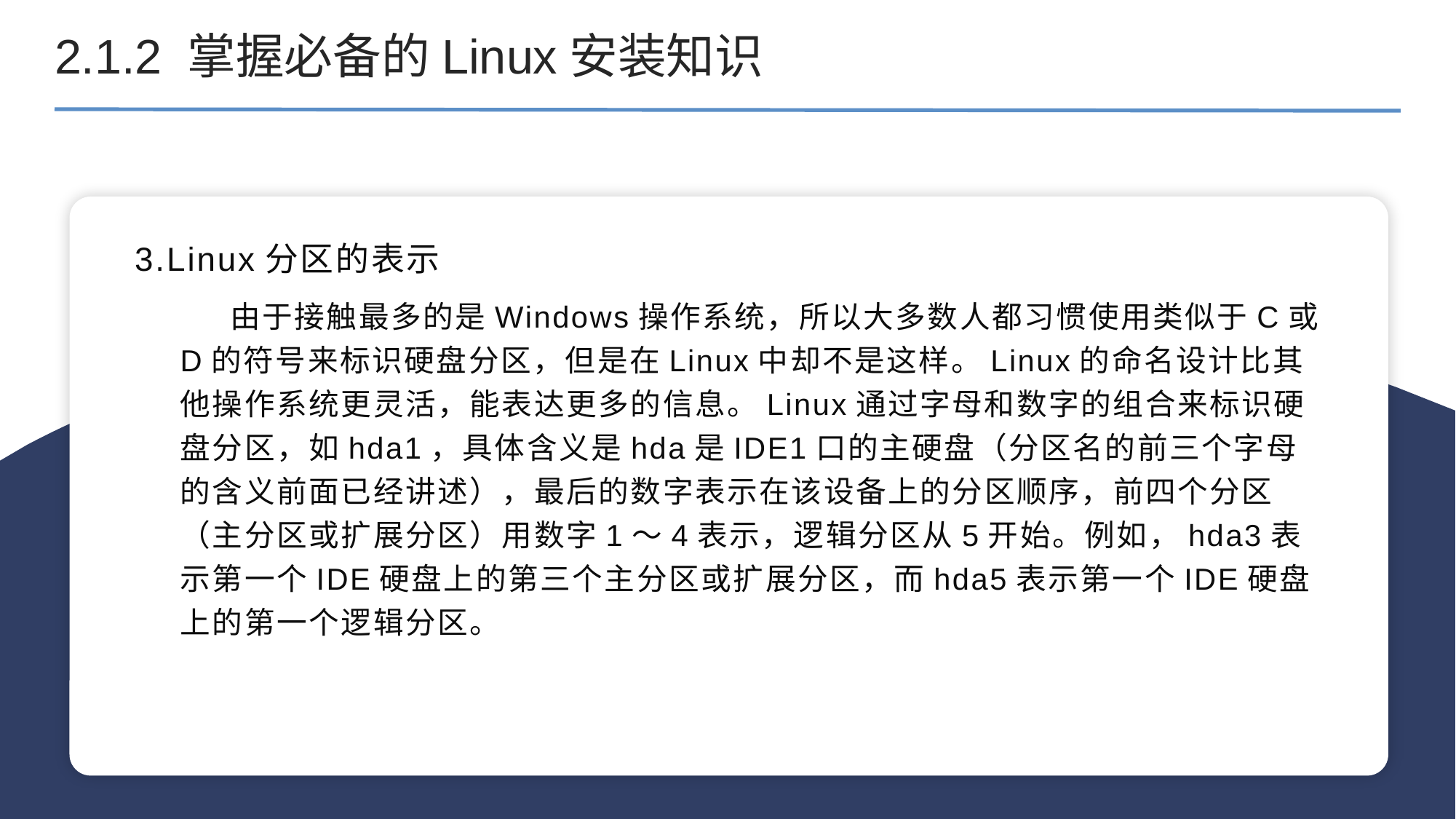

2.1.2 掌握必备的Linux安装知识

3.Linux分区的表示
     由于接触最多的是Windows操作系统，所以大多数人都习惯使用类似于C或D的符号来标识硬盘分区，但是在Linux中却不是这样。Linux的命名设计比其他操作系统更灵活，能表达更多的信息。Linux通过字母和数字的组合来标识硬盘分区，如hda1，具体含义是hda是IDE1口的主硬盘（分区名的前三个字母的含义前面已经讲述），最后的数字表示在该设备上的分区顺序，前四个分区（主分区或扩展分区）用数字1～4表示，逻辑分区从5开始。例如，hda3表示第一个IDE硬盘上的第三个主分区或扩展分区，而hda5表示第一个IDE硬盘上的第一个逻辑分区。